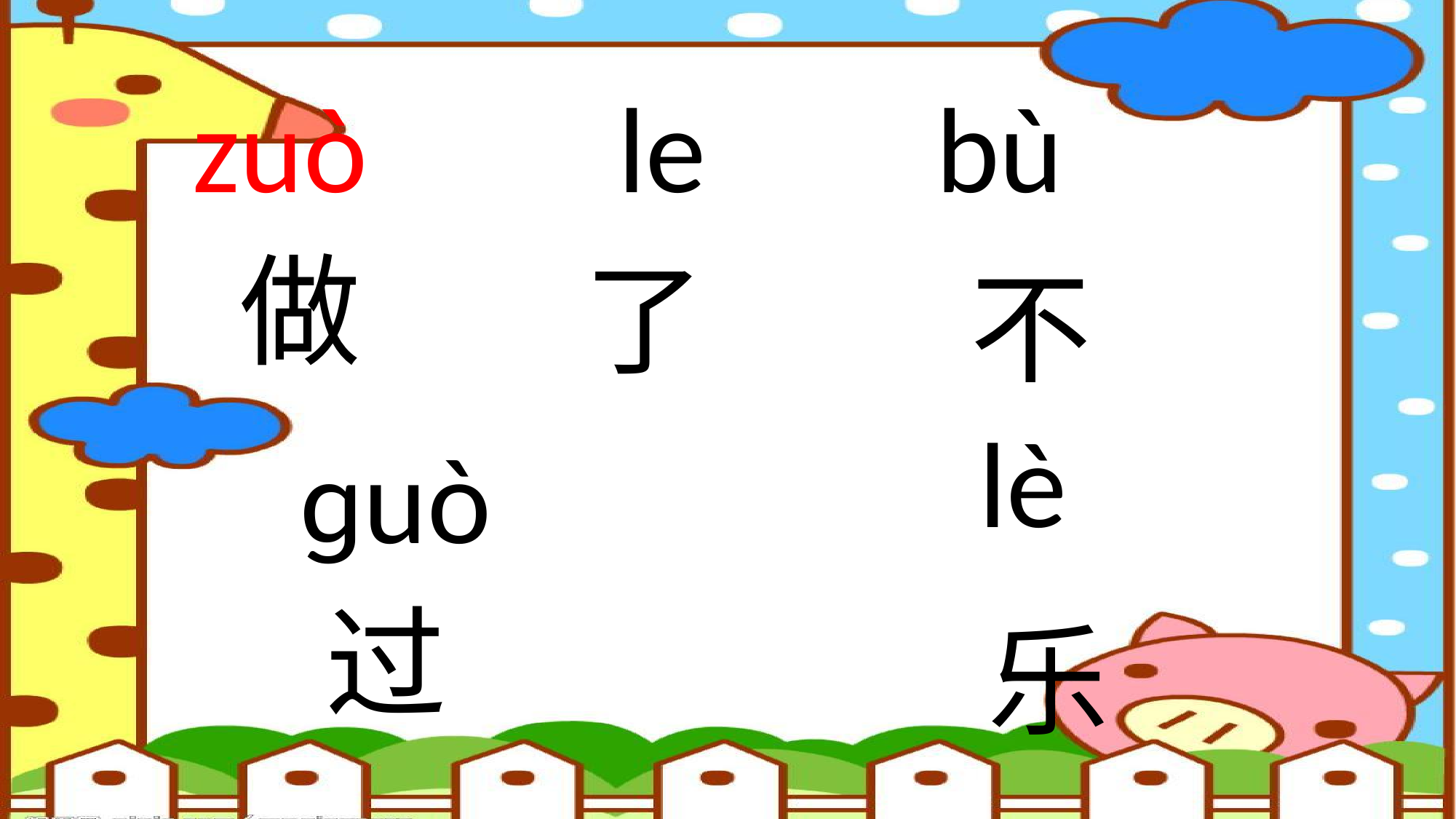

zuò
le
bù

ɡuò
做
了
不
lè
过
乐